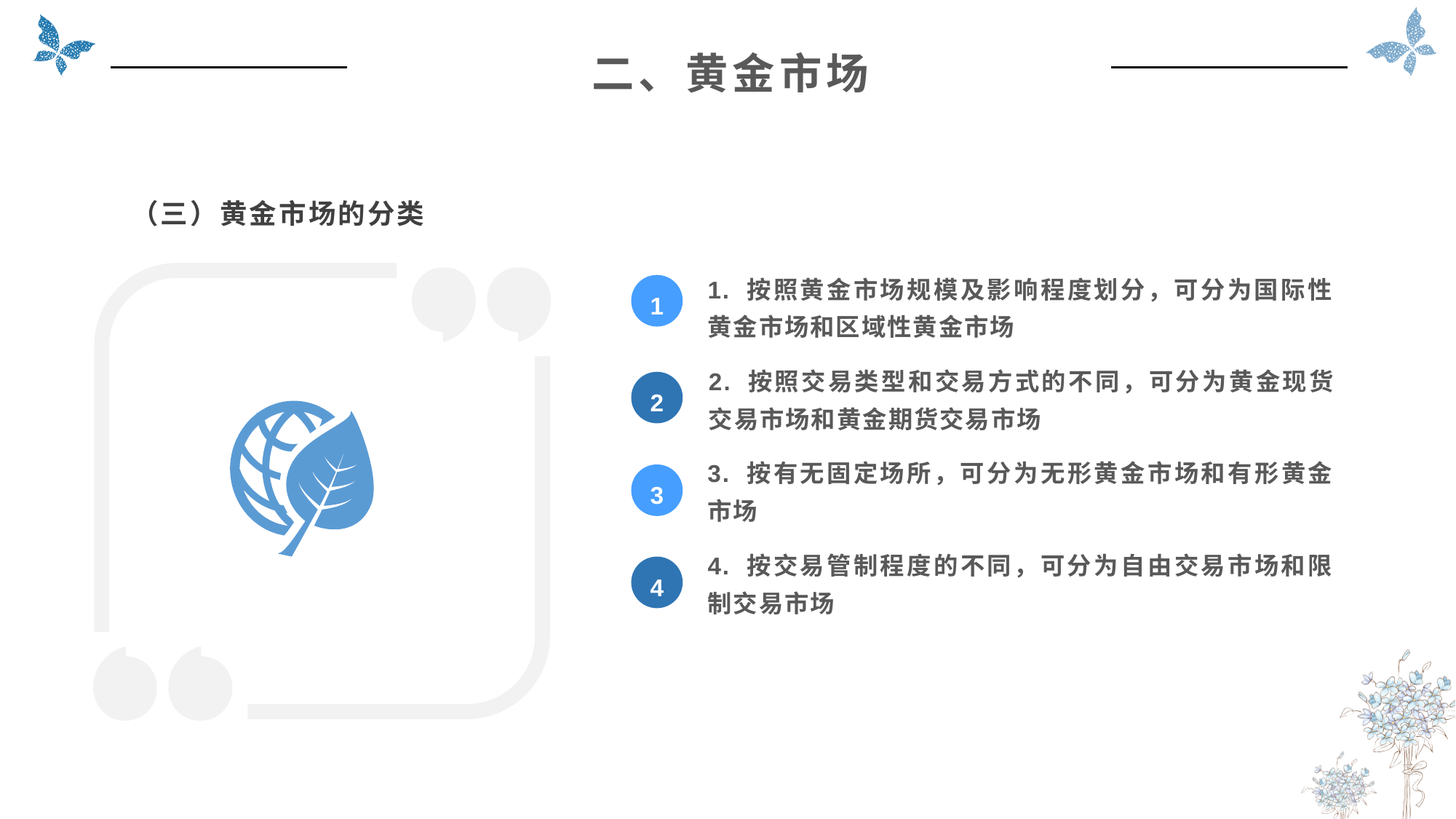

二、黄金市场
（三）黄金市场的分类
1. 按照黄金市场规模及影响程度划分，可分为国际性黄金市场和区域性黄金市场
1

2. 按照交易类型和交易方式的不同，可分为黄金现货交易市场和黄金期货交易市场
2
3. 按有无固定场所，可分为无形黄金市场和有形黄金市场
3
4. 按交易管制程度的不同，可分为自由交易市场和限制交易市场
4